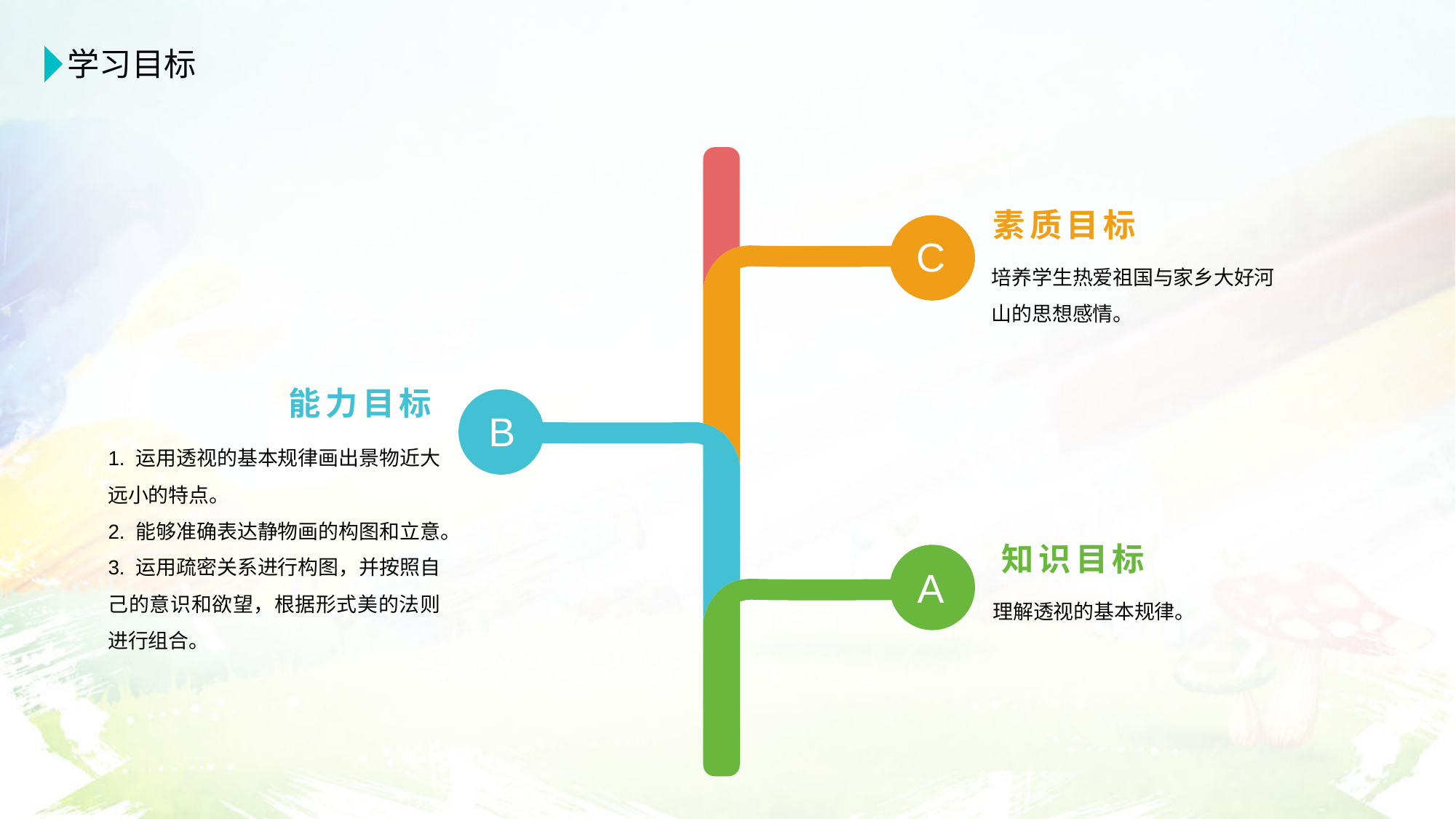

学习目标

素质目标

C

培养学生热爱祖国与家乡大好河山的思想感情。
能力目标

B

1. 运用透视的基本规律画出景物近大远小的特点。
2. 能够准确表达静物画的构图和立意。
3. 运用疏密关系进行构图，并按照自己的意识和欲望，根据形式美的法则进行组合。

知识目标

A

理解透视的基本规律。